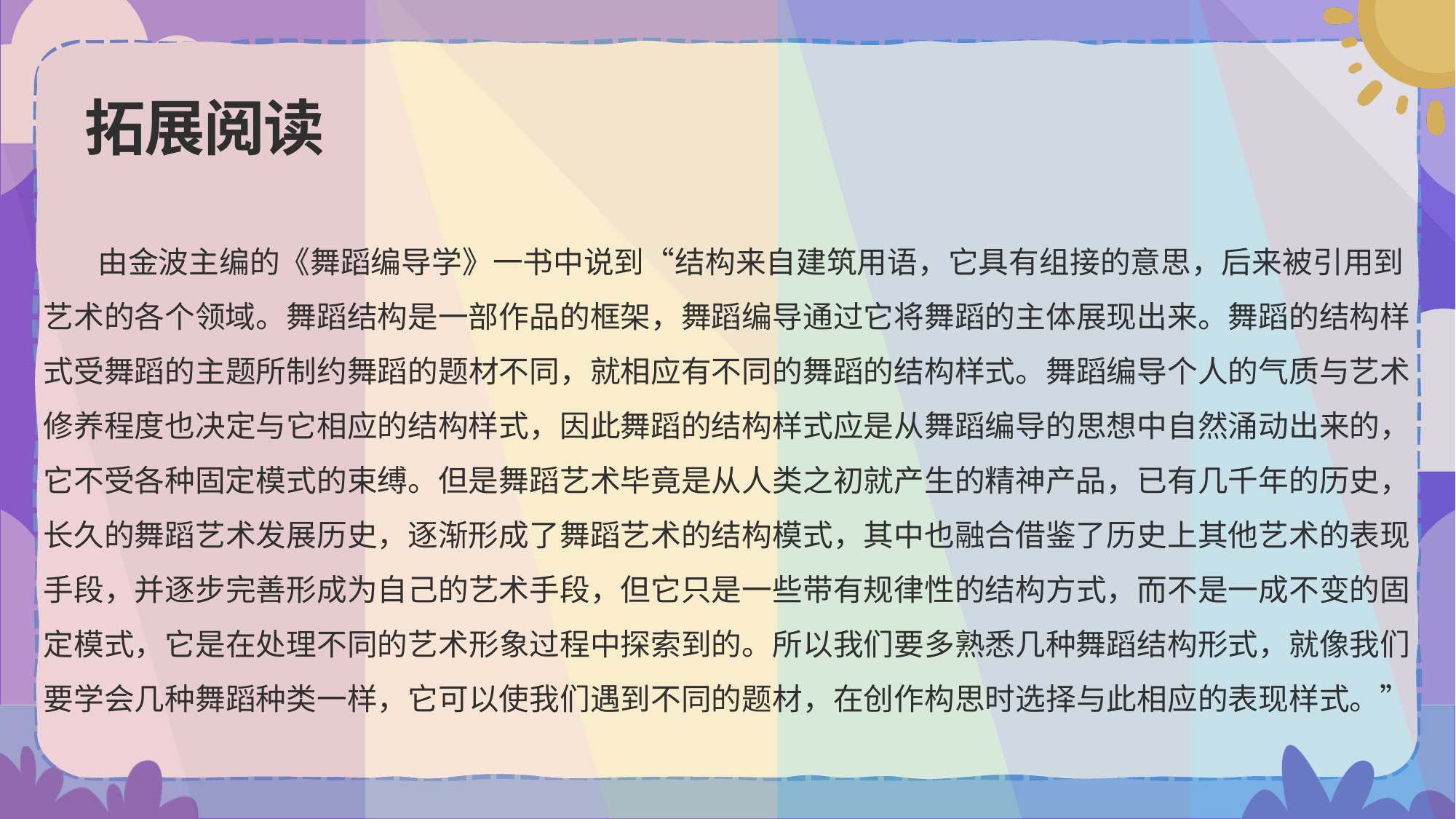

# 拓展阅读
       由金波主编的《舞蹈编导学》一书中说到“结构来自建筑用语，它具有组接的意思，后来被引用到艺术的各个领域。舞蹈结构是一部作品的框架，舞蹈编导通过它将舞蹈的主体展现出来。舞蹈的结构样式受舞蹈的主题所制约舞蹈的题材不同，就相应有不同的舞蹈的结构样式。舞蹈编导个人的气质与艺术修养程度也决定与它相应的结构样式，因此舞蹈的结构样式应是从舞蹈编导的思想中自然涌动出来的，它不受各种固定模式的束缚。但是舞蹈艺术毕竟是从人类之初就产生的精神产品，已有几千年的历史，长久的舞蹈艺术发展历史，逐渐形成了舞蹈艺术的结构模式，其中也融合借鉴了历史上其他艺术的表现手段，并逐步完善形成为自己的艺术手段，但它只是一些带有规律性的结构方式，而不是一成不变的固定模式，它是在处理不同的艺术形象过程中探索到的。所以我们要多熟悉几种舞蹈结构形式，就像我们要学会几种舞蹈种类一样，它可以使我们遇到不同的题材，在创作构思时选择与此相应的表现样式。”